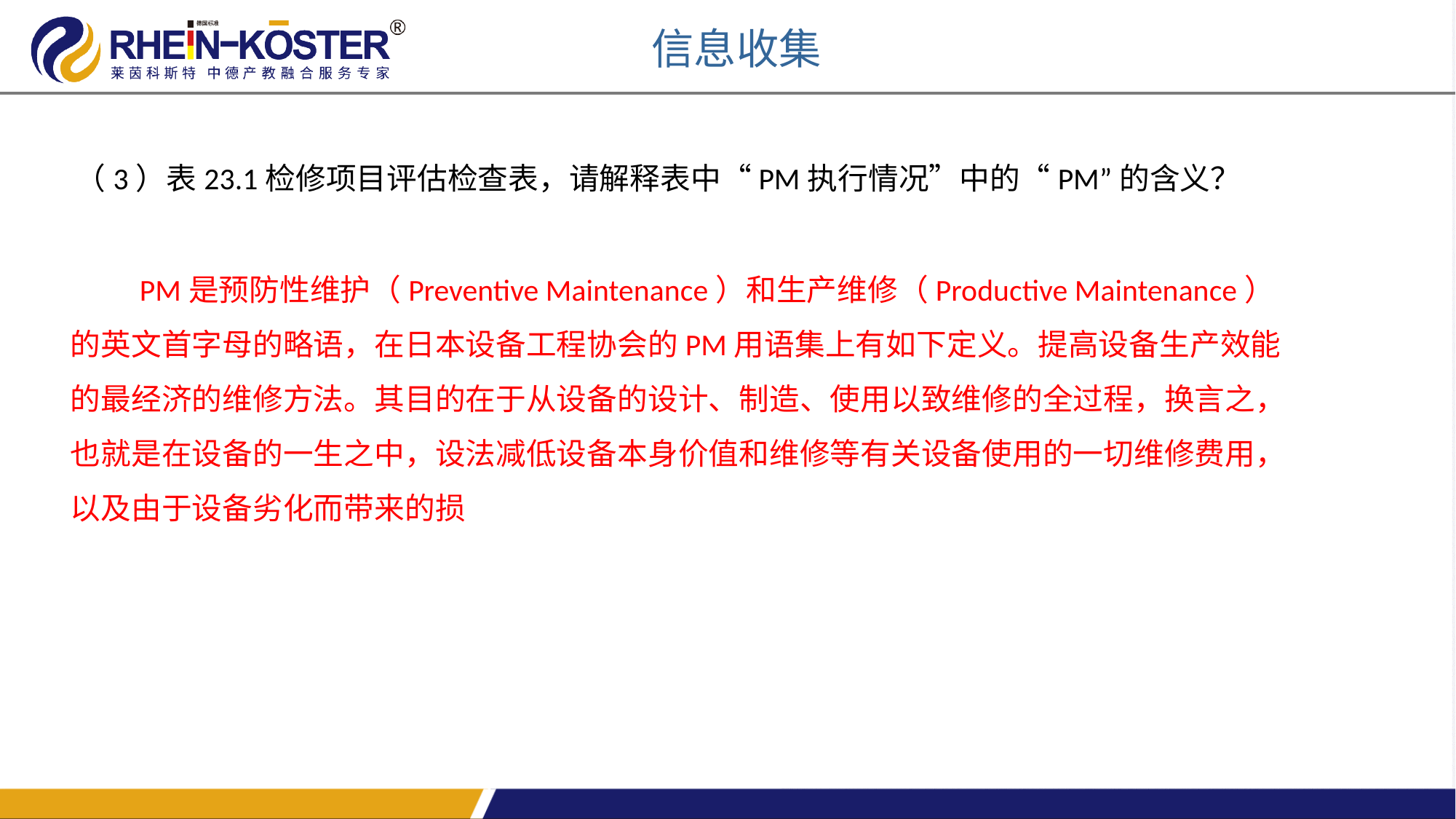

信息收集
       （3）表23.1检修项目评估检查表，请解释表中“PM执行情况”中的“PM”的含义？
          PM是预防性维护（Preventive Maintenance）和生产维修（Productive Maintenance）的英文首字母的略语，在日本设备工程协会的PM用语集上有如下定义。提高设备生产效能的最经济的维修方法。其目的在于从设备的设计、制造、使用以致维修的全过程，换言之，也就是在设备的一生之中，设法减低设备本身价值和维修等有关设备使用的一切维修费用，以及由于设备劣化而带来的损